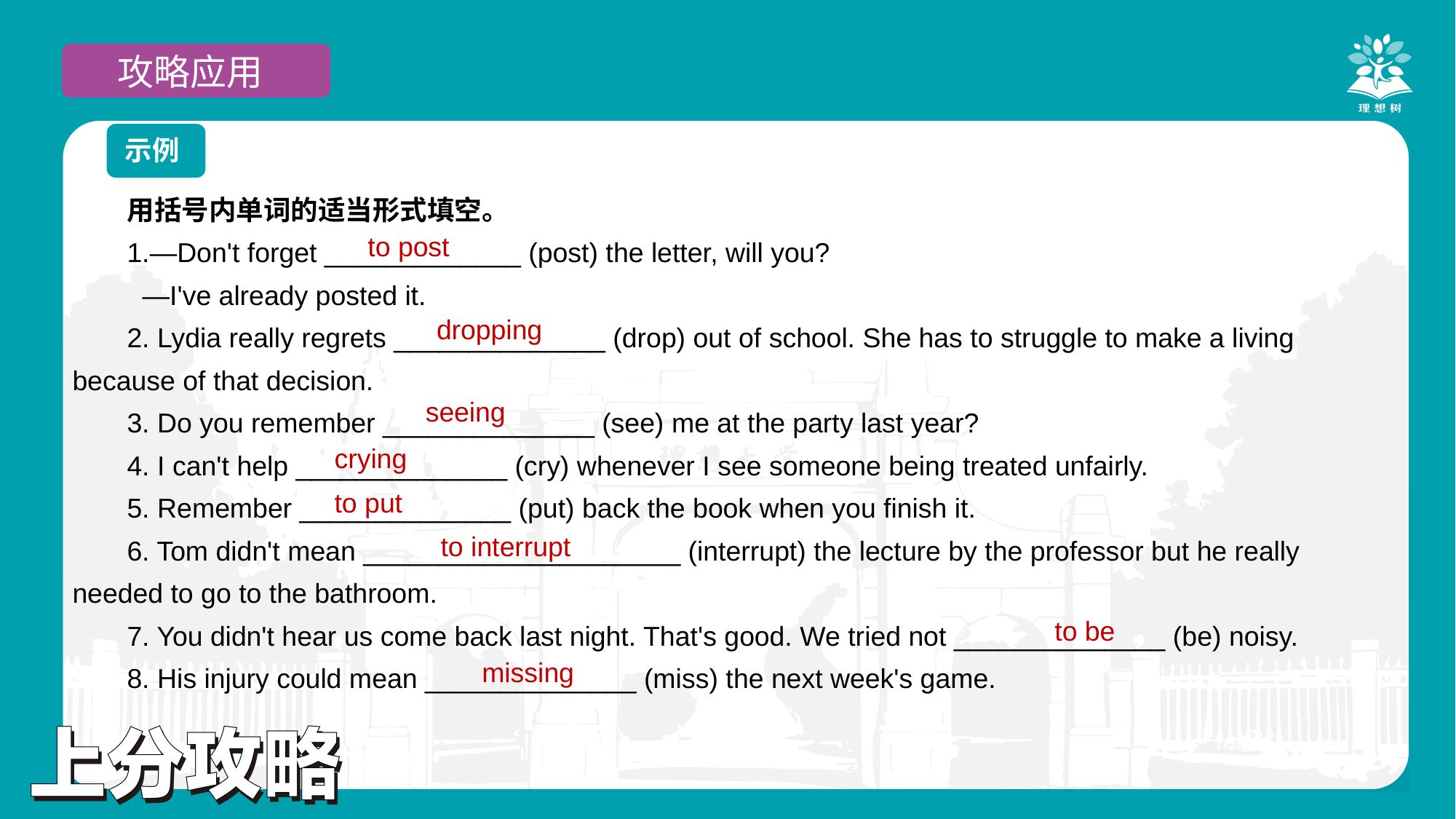

攻略应用

示例
用括号内单词的适当形式填空。
1.—Don't forget _____________ (post) the letter, will you?
  —I've already posted it.
2. Lydia really regrets ______________ (drop) out of school. She has to struggle to make a living because of that decision.
3. Do you remember ______________ (see) me at the party last year?
4. I can't help ______________ (cry) whenever I see someone being treated unfairly.
5. Remember ______________ (put) back the book when you finish it.
6. Tom didn't mean _____________________ (interrupt) the lecture by the professor but he really needed to go to the bathroom.
7. You didn't hear us come back last night. That's good. We tried not ______________ (be) noisy.
8. His injury could mean ______________ (miss) the next week's game.

to post
dropping
seeing
crying
to put
to interrupt
to be
missing